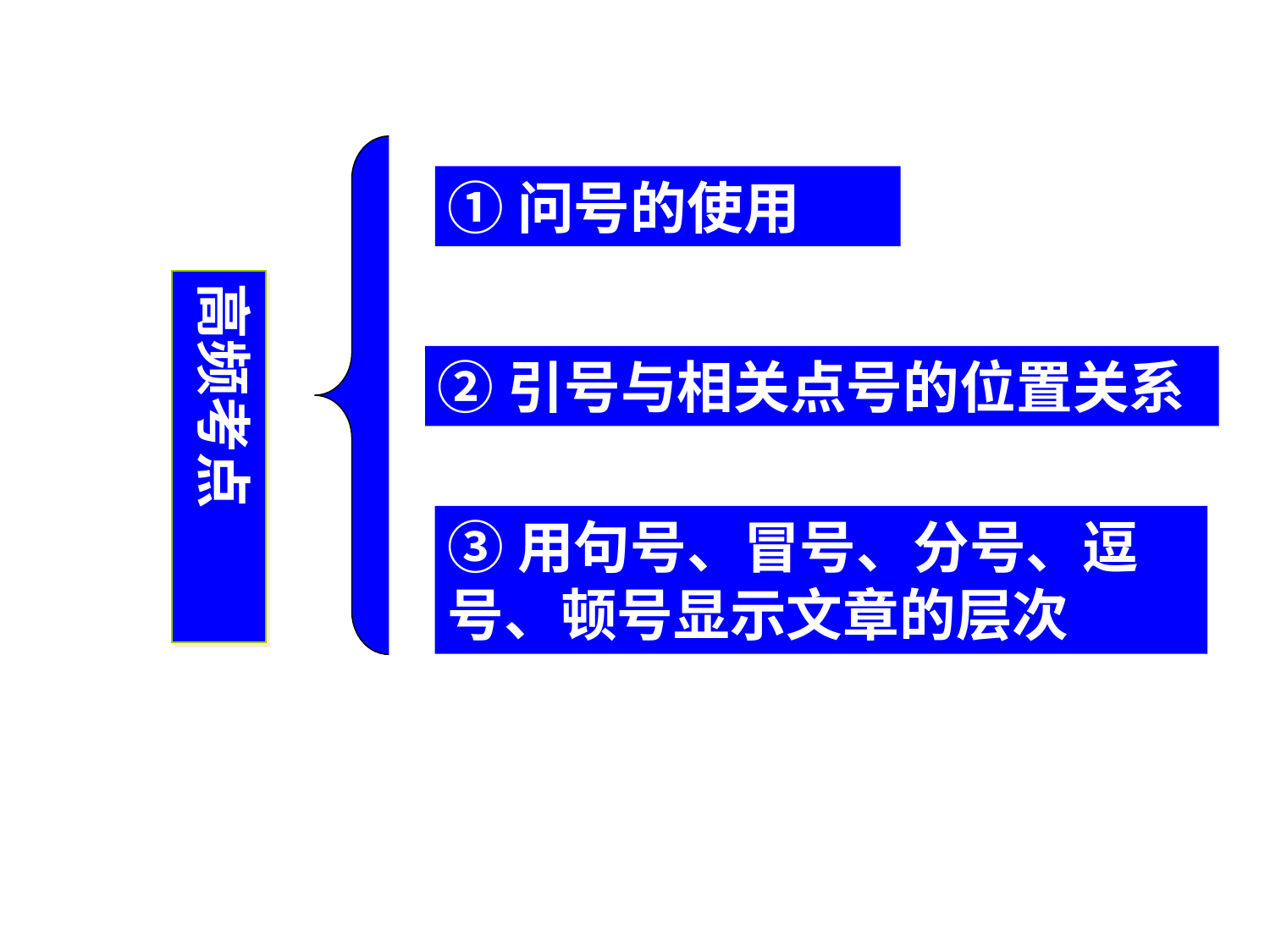

①问号的使用
高频考点
②引号与相关点号的位置关系
③用句号、冒号、分号、逗号、顿号显示文章的层次